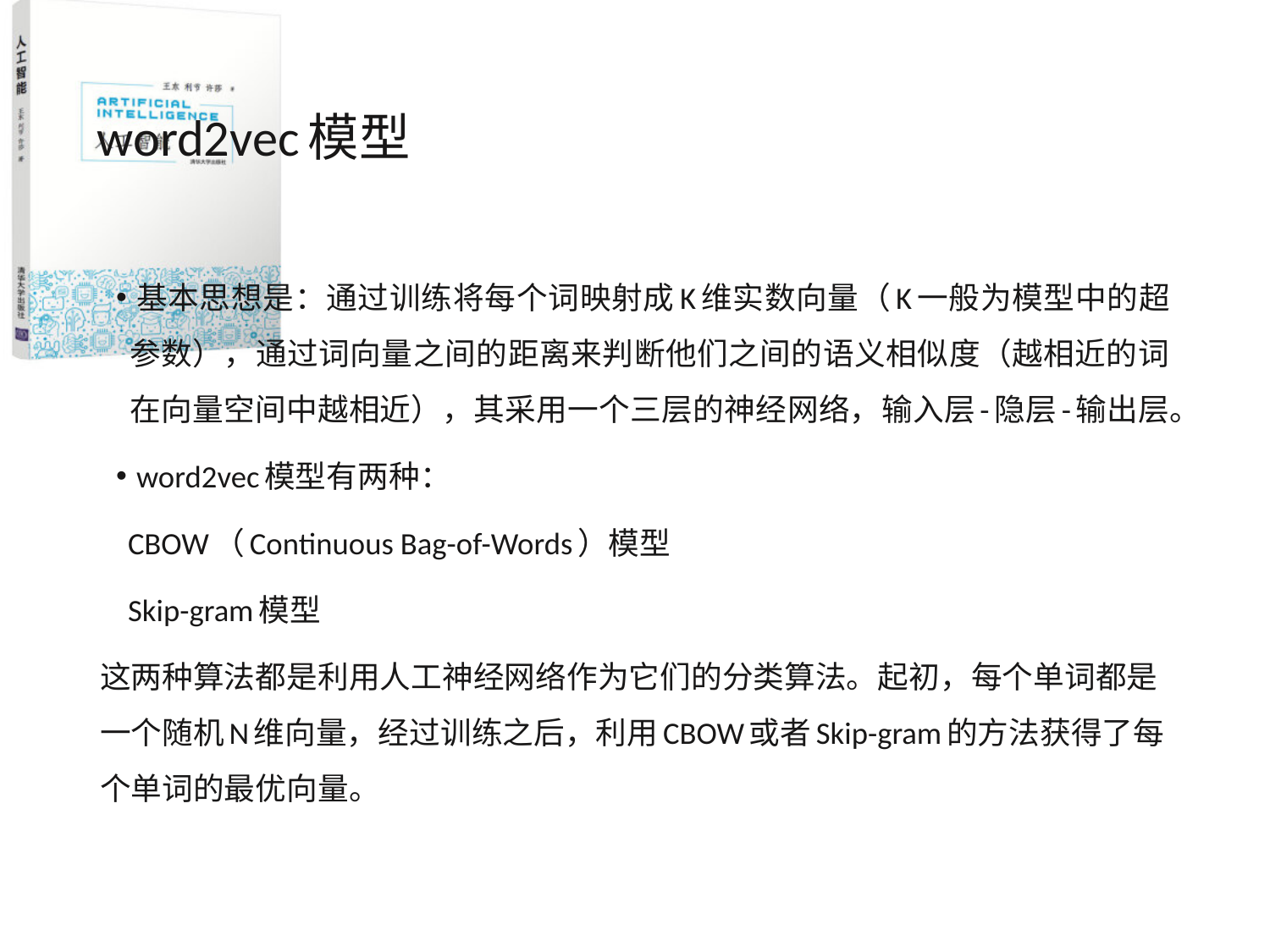

# word2vec模型
基本思想是：通过训练将每个词映射成K维实数向量（K一般为模型中的超参数），通过词向量之间的距离来判断他们之间的语义相似度（越相近的词在向量空间中越相近），其采用一个三层的神经网络，输入层-隐层-输出层。
word2vec模型有两种：
    CBOW（Continuous Bag-of-Words）模型
    Skip-gram模型
这两种算法都是利用人工神经网络作为它们的分类算法。起初，每个单词都是一个随机N维向量，经过训练之后，利用CBOW或者Skip-gram的方法获得了每个单词的最优向量。